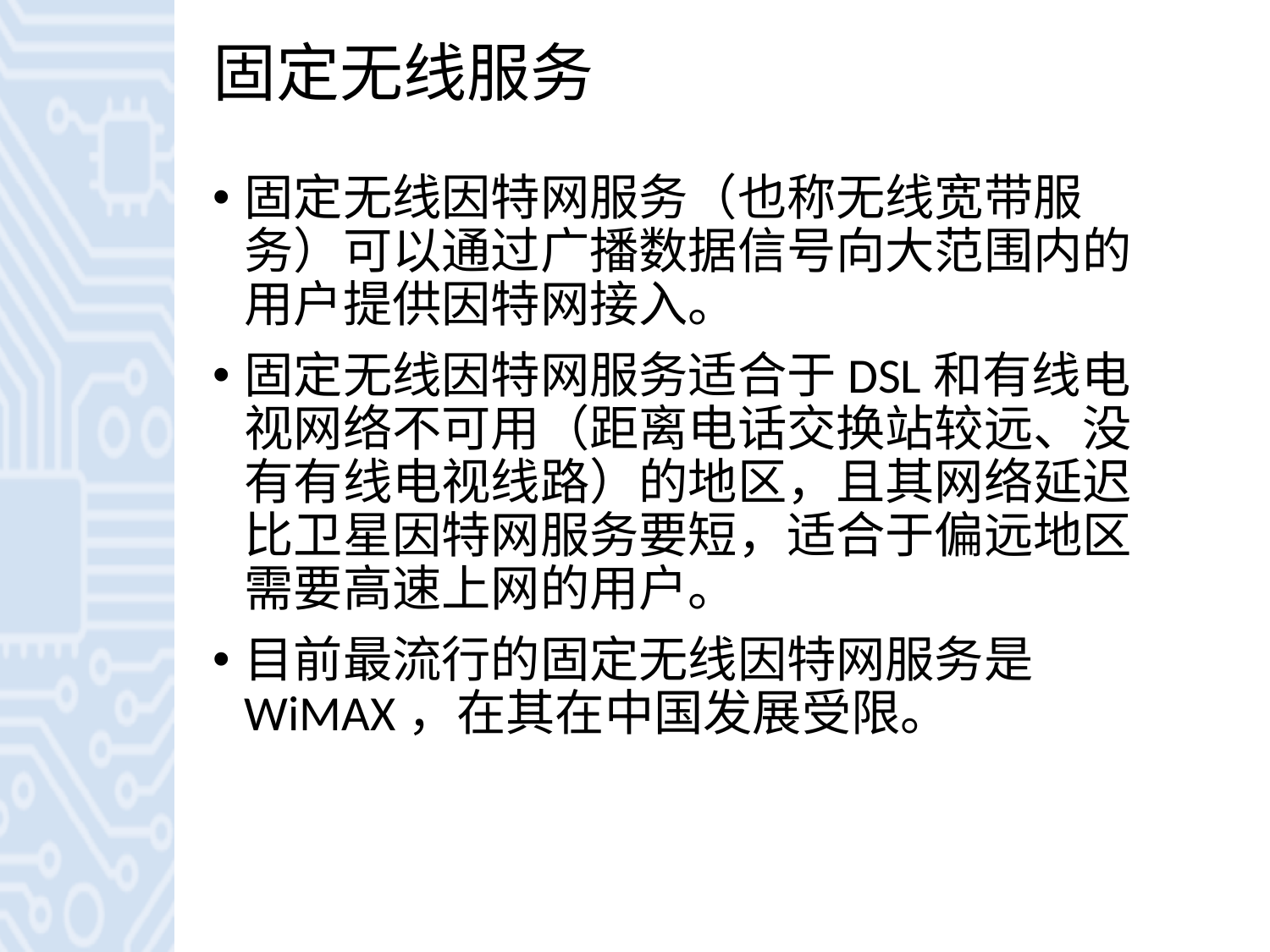

# 固定无线服务
固定无线因特网服务（也称无线宽带服务）可以通过广播数据信号向大范围内的用户提供因特网接入。
固定无线因特网服务适合于DSL和有线电视网络不可用（距离电话交换站较远、没有有线电视线路）的地区，且其网络延迟比卫星因特网服务要短，适合于偏远地区需要高速上网的用户。
目前最流行的固定无线因特网服务是WiMAX，在其在中国发展受限。